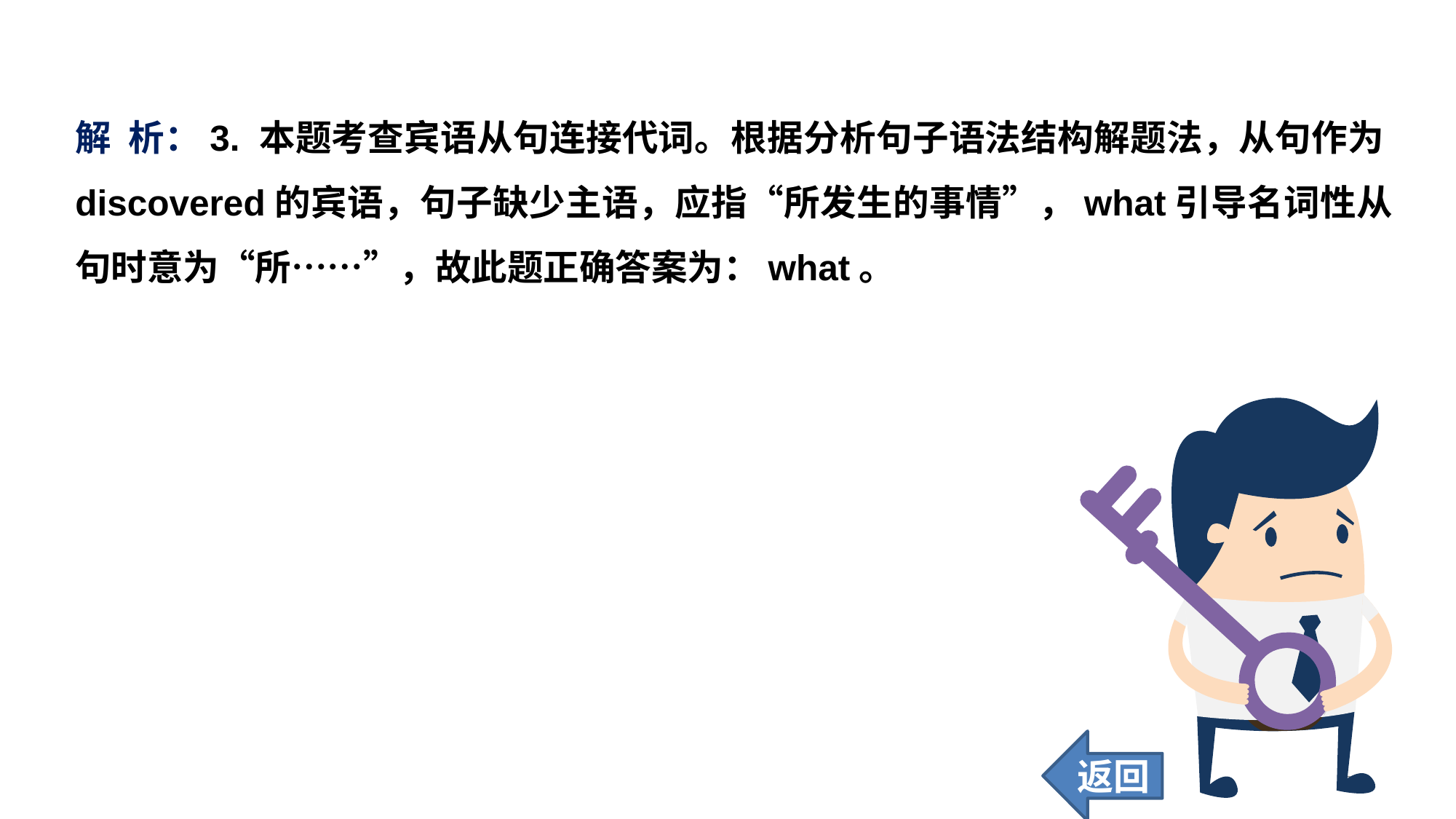

解  析：3. 本题考查宾语从句连接代词。根据分析句子语法结构解题法，从句作为discovered的宾语，句子缺少主语，应指“所发生的事情”，what引导名词性从句时意为“所……”，故此题正确答案为：what。

返回
209